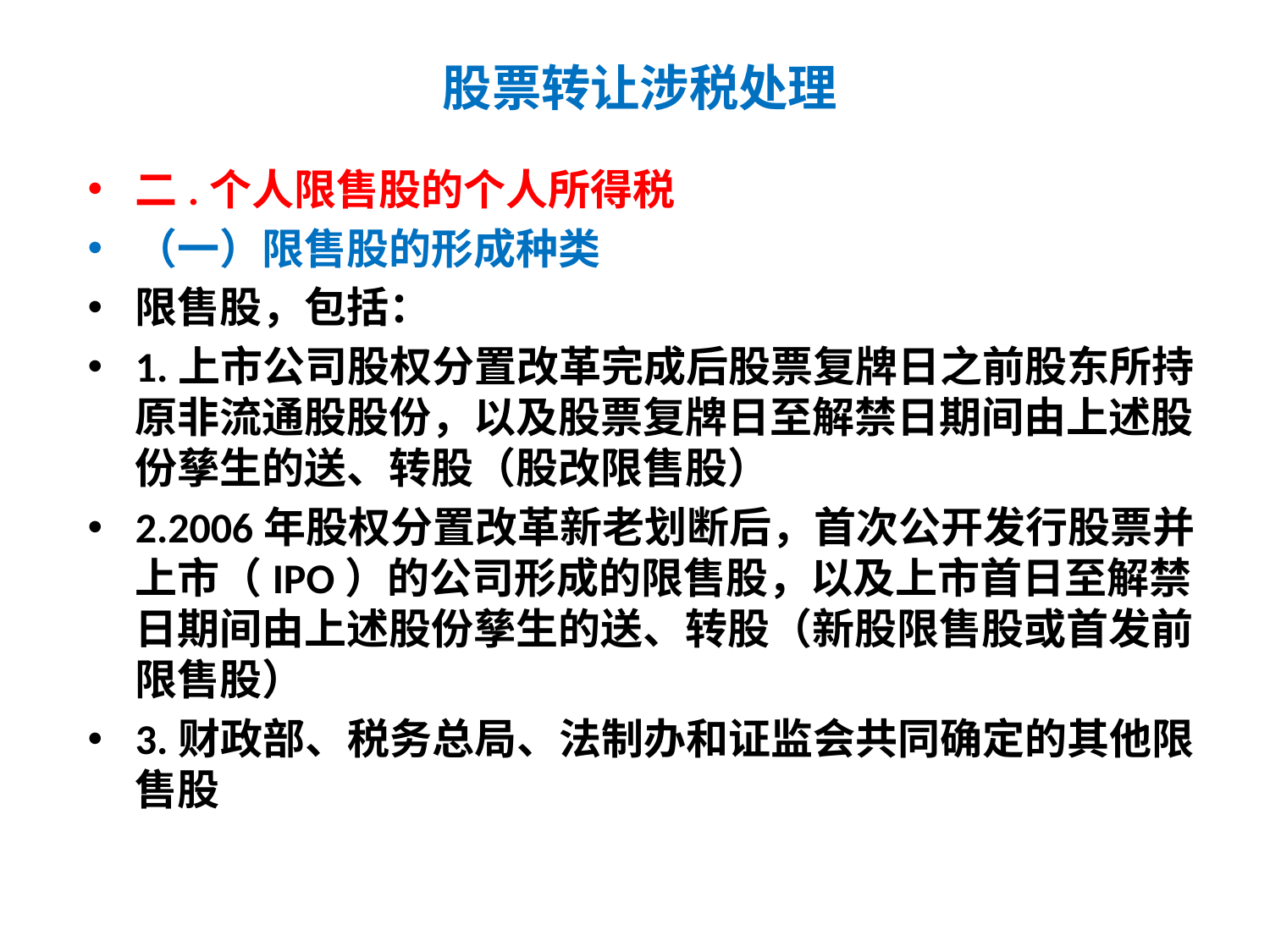

# 股票转让涉税处理
二.个人限售股的个人所得税
（一）限售股的形成种类
限售股，包括：
1.上市公司股权分置改革完成后股票复牌日之前股东所持原非流通股股份，以及股票复牌日至解禁日期间由上述股份孳生的送、转股（股改限售股）
2.2006年股权分置改革新老划断后，首次公开发行股票并上市（IPO）的公司形成的限售股，以及上市首日至解禁日期间由上述股份孳生的送、转股（新股限售股或首发前限售股）
3.财政部、税务总局、法制办和证监会共同确定的其他限售股